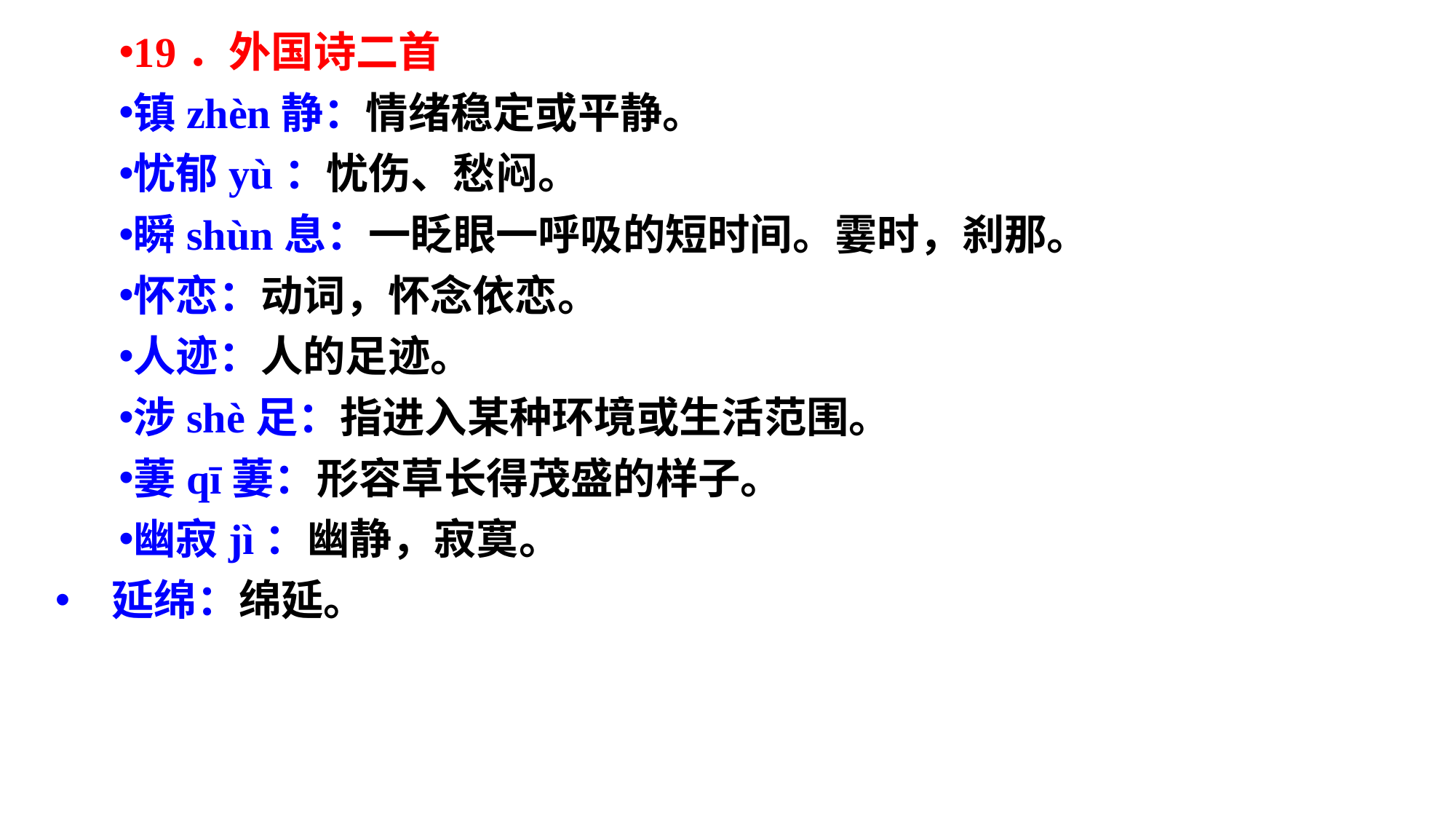

19．外国诗二首
镇zhèn静：情绪稳定或平静。
忧郁yù：忧伤、愁闷。
瞬shùn息：一眨眼一呼吸的短时间。霎时，刹那。
怀恋：动词，怀念依恋。
人迹：人的足迹。
涉shè足：指进入某种环境或生活范围。
萋qī萋：形容草长得茂盛的样子。
幽寂jì：幽静，寂寞。
  延绵：绵延。